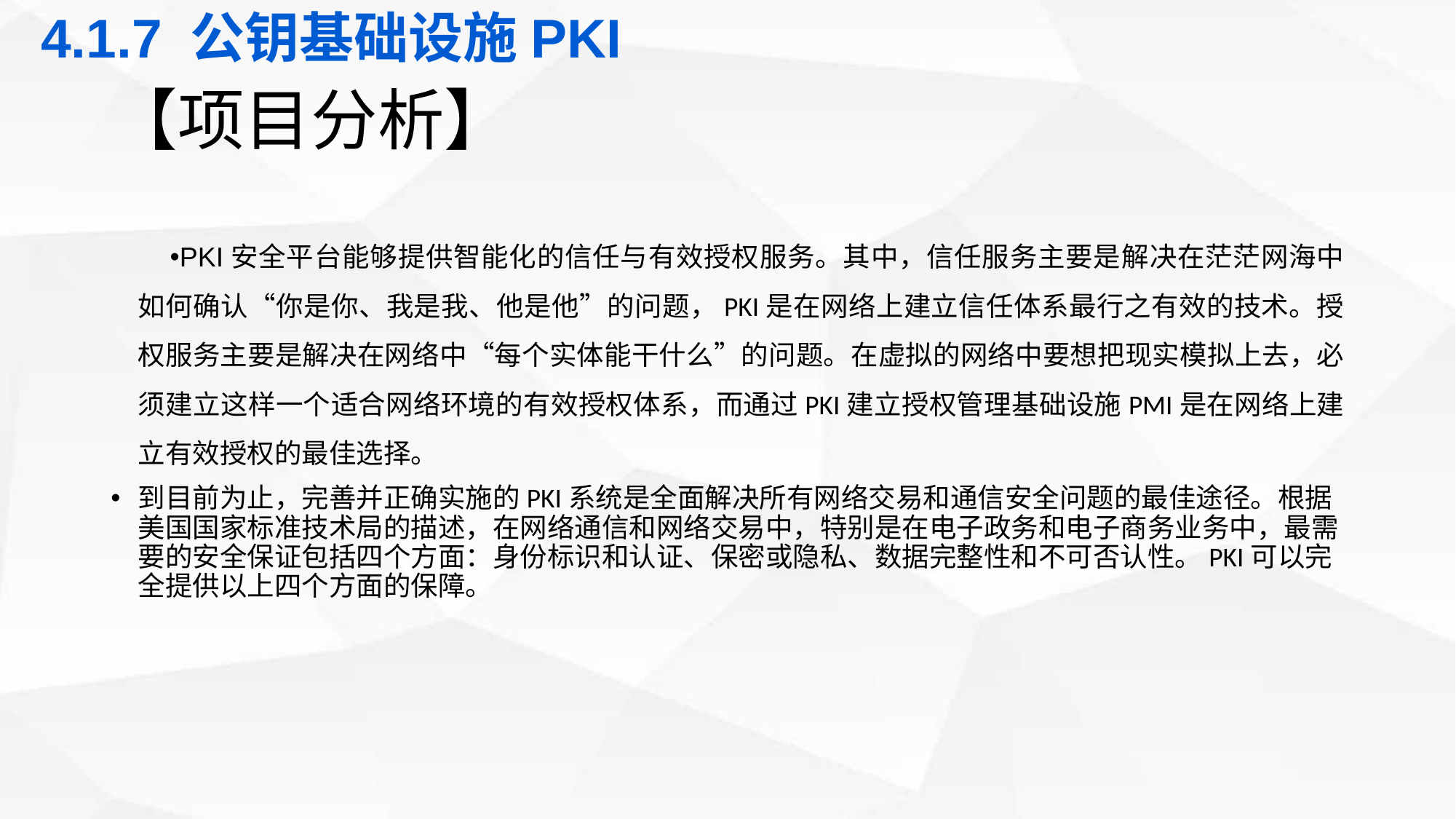

4.1.7 公钥基础设施PKI
# 【项目分析】
PKI安全平台能够提供智能化的信任与有效授权服务。其中，信任服务主要是解决在茫茫网海中如何确认“你是你、我是我、他是他”的问题，PKI是在网络上建立信任体系最行之有效的技术。授权服务主要是解决在网络中“每个实体能干什么”的问题。在虚拟的网络中要想把现实模拟上去，必须建立这样一个适合网络环境的有效授权体系，而通过PKI建立授权管理基础设施PMI是在网络上建立有效授权的最佳选择。
到目前为止，完善并正确实施的PKI系统是全面解决所有网络交易和通信安全问题的最佳途径。根据美国国家标准技术局的描述，在网络通信和网络交易中，特别是在电子政务和电子商务业务中，最需要的安全保证包括四个方面：身份标识和认证、保密或隐私、数据完整性和不可否认性。PKI可以完全提供以上四个方面的保障。